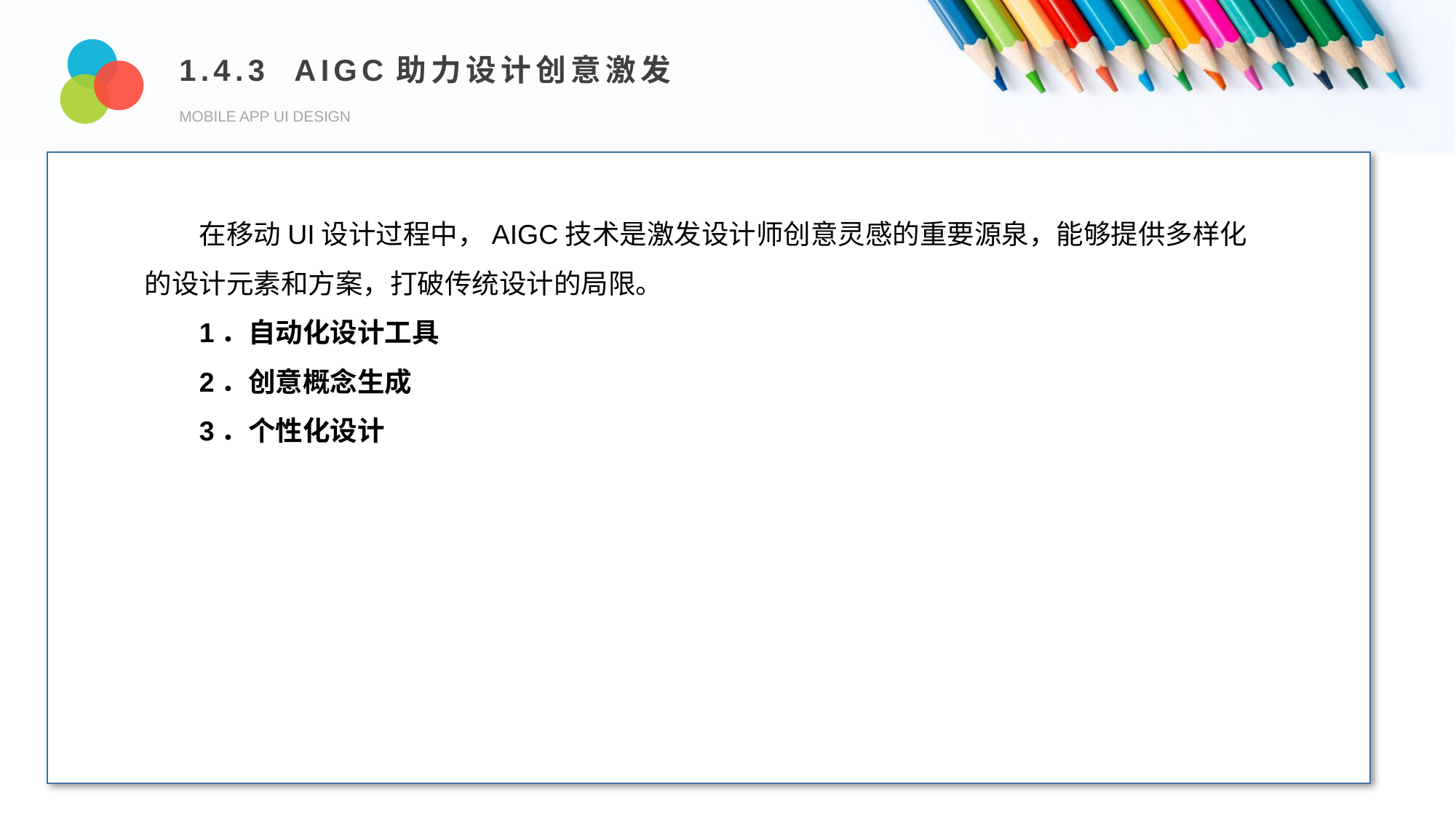

1.4.3  AIGC助力设计创意激发
MOBILE APP UI DESIGN
Design and Production
在移动UI设计过程中，AIGC技术是激发设计师创意灵感的重要源泉，能够提供多样化的设计元素和方案，打破传统设计的局限。
1．自动化设计工具
2．创意概念生成
3．个性化设计